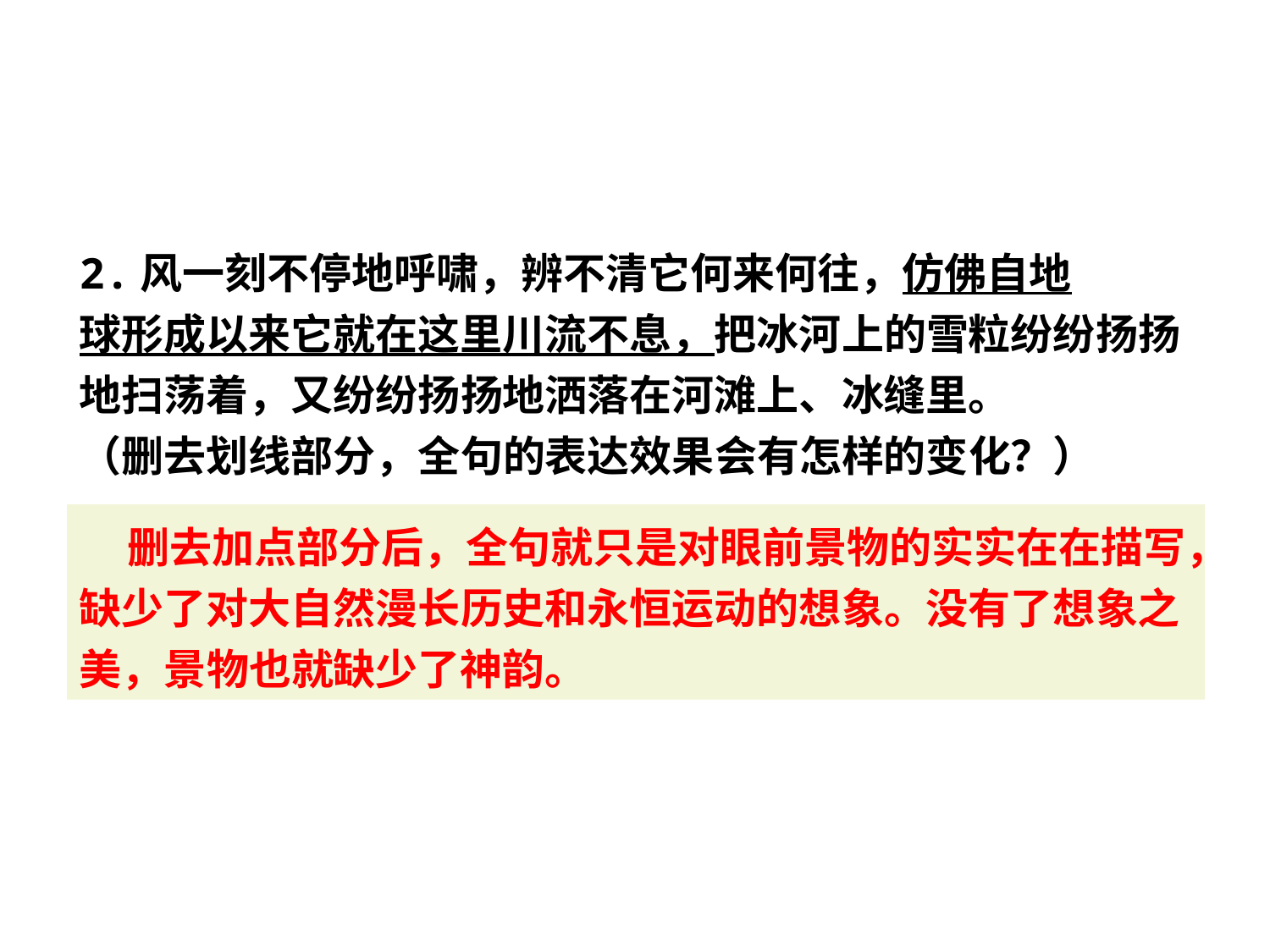

2.风一刻不停地呼啸，辨不清它何来何往，仿佛自地
球形成以来它就在这里川流不息，把冰河上的雪粒纷纷扬扬地扫荡着，又纷纷扬扬地洒落在河滩上、冰缝里。
（删去划线部分，全句的表达效果会有怎样的变化？）
    删去加点部分后，全句就只是对眼前景物的实实在在描写，缺少了对大自然漫长历史和永恒运动的想象。没有了想象之美，景物也就缺少了神韵。